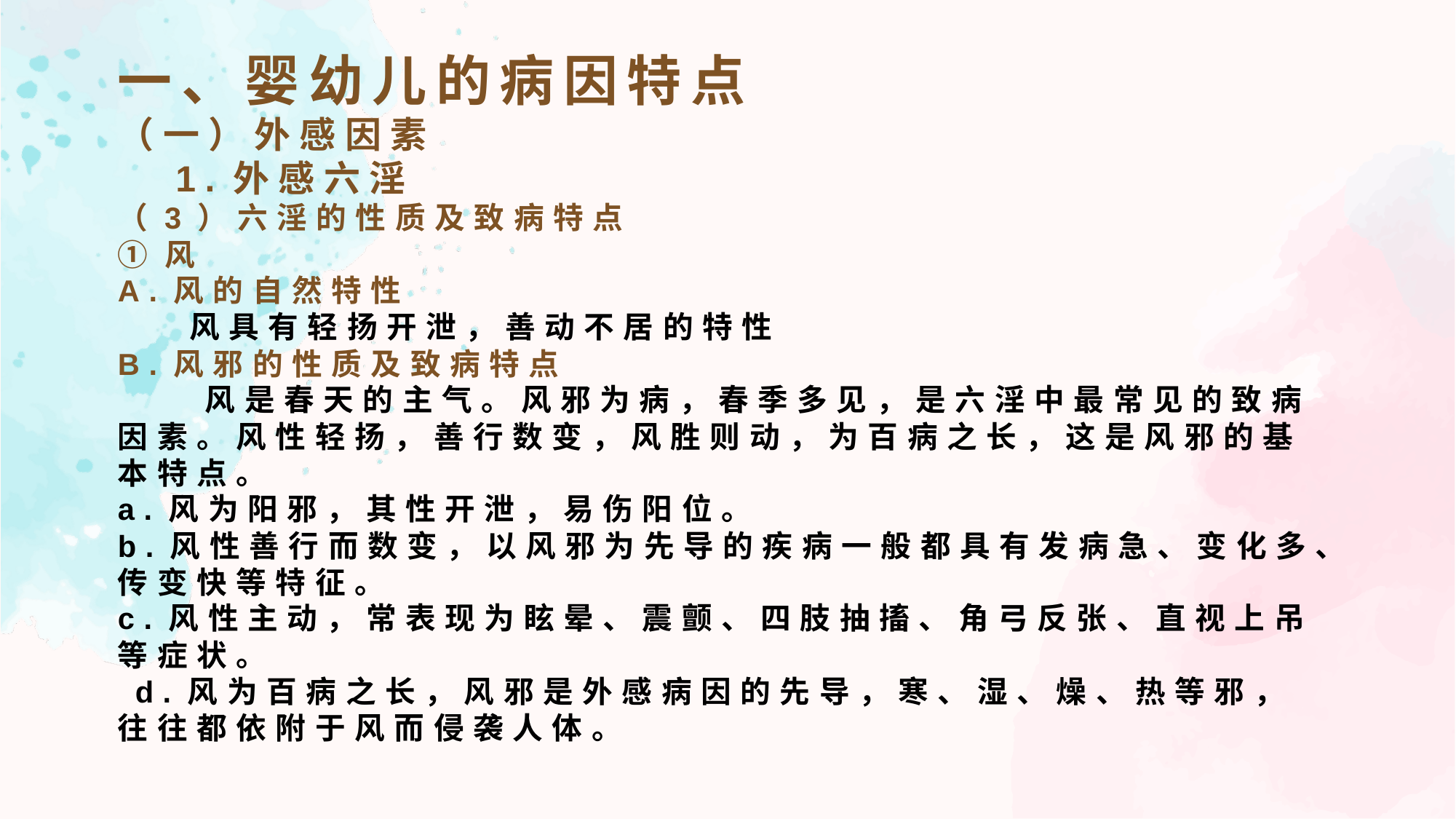

一、婴幼儿的病因特点
（一）外感因素
   1.外感六淫
（3）六淫的性质及致病特点
①风
A.风的自然特性
    风具有轻扬开泄，善动不居的特性
B.风邪的性质及致病特点
     风是春天的主气。风邪为病，春季多见，是六淫中最常见的致病因素。风性轻扬，善行数变，风胜则动，为百病之长，这是风邪的基本特点。
a.风为阳邪，其性开泄，易伤阳位。
b.风性善行而数变，以风邪为先导的疾病一般都具有发病急、变化多、传变快等特征。
c.风性主动，常表现为眩晕、震颤、四肢抽搐、角弓反张、直视上吊等症状。
 d.风为百病之长，风邪是外感病因的先导，寒、湿、燥、热等邪，往往都依附于风而侵袭人体。